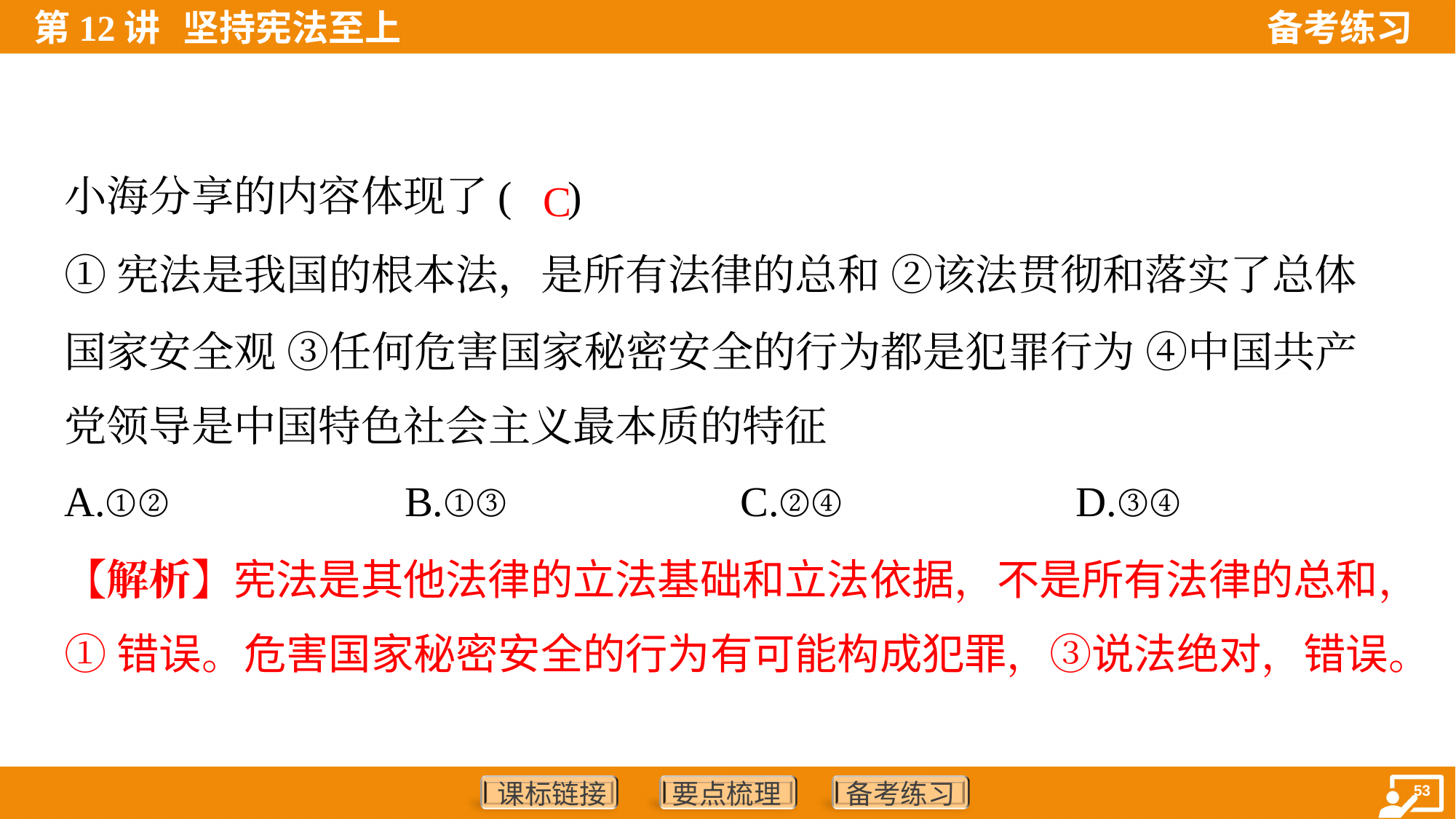

小海分享的内容体现了(     )
C
①宪法是我国的根本法，是所有法律的总和 ②该法贯彻和落实了总体
国家安全观 ③任何危害国家秘密安全的行为都是犯罪行为 ④中国共产
党领导是中国特色社会主义最本质的特征
A.①②	B.①③	C.②④	D.③④
【解析】宪法是其他法律的立法基础和立法依据，不是所有法律的总和，
①错误。危害国家秘密安全的行为有可能构成犯罪，③说法绝对，错误。